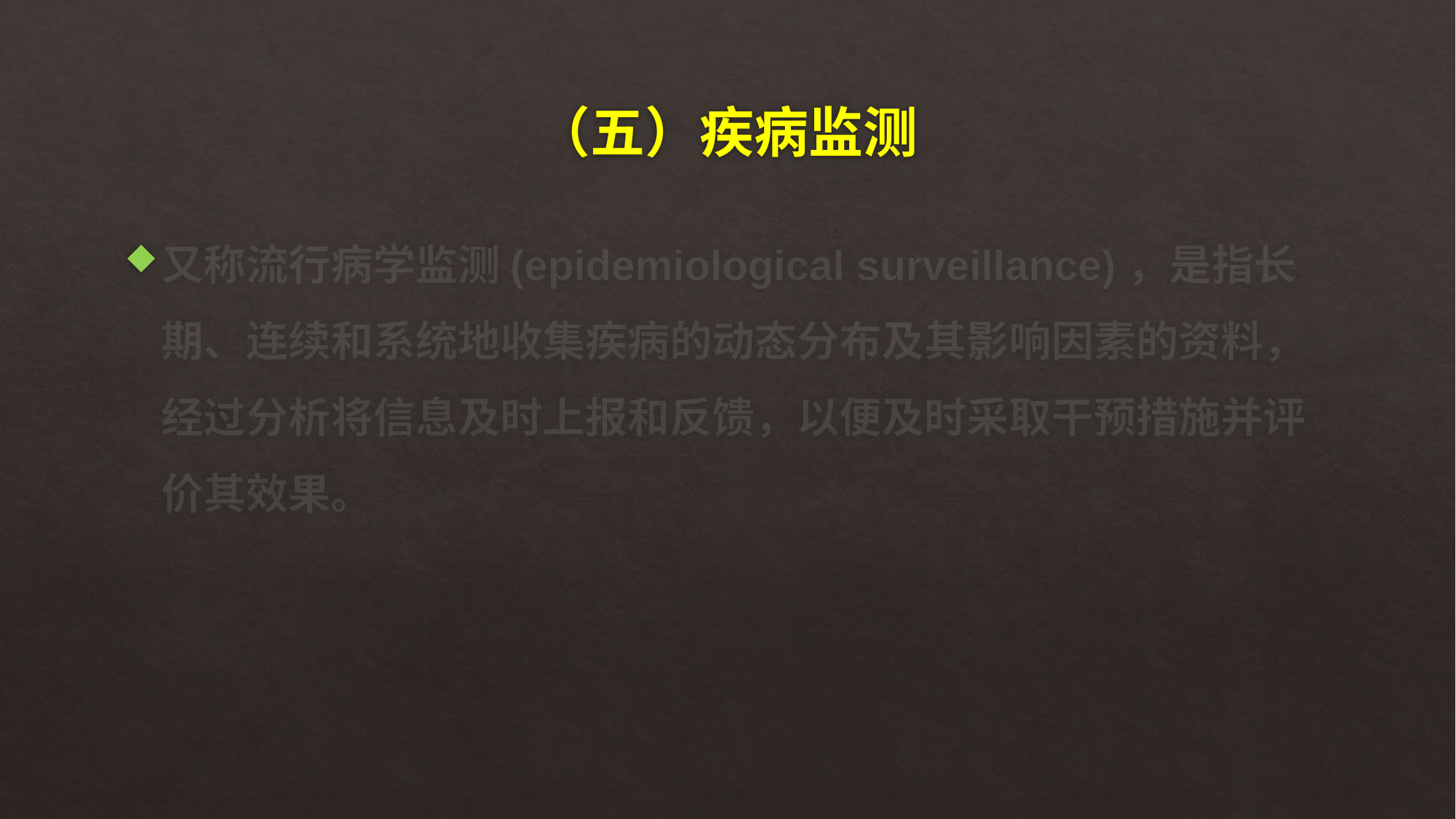

# （五）疾病监测
又称流行病学监测(epidemiological surveillance)，是指长期、连续和系统地收集疾病的动态分布及其影响因素的资料，经过分析将信息及时上报和反馈，以便及时采取干预措施并评价其效果。